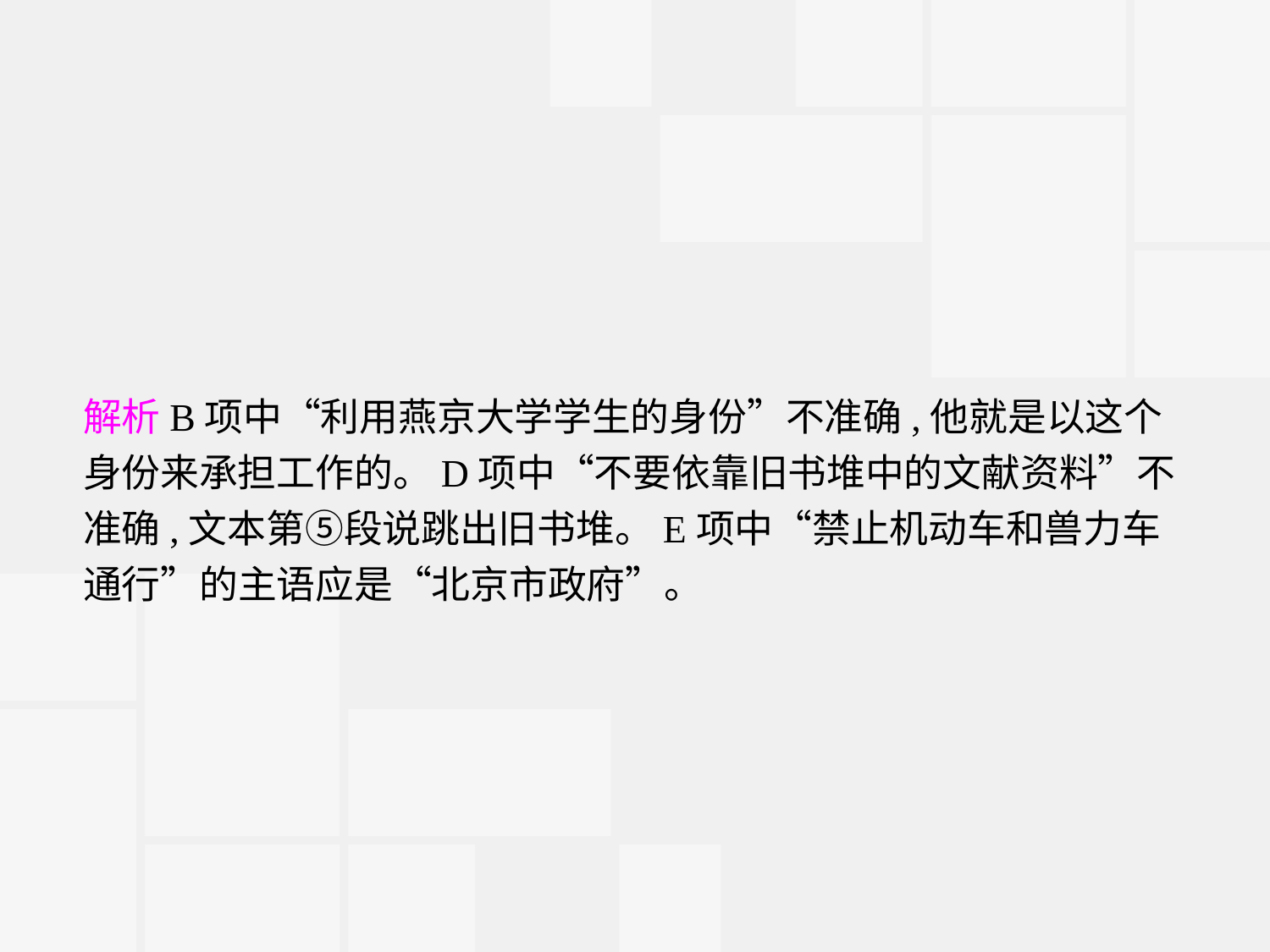

解析B项中“利用燕京大学学生的身份”不准确,他就是以这个身份来承担工作的。D项中“不要依靠旧书堆中的文献资料”不准确,文本第⑤段说跳出旧书堆。E项中“禁止机动车和兽力车通行”的主语应是“北京市政府”。